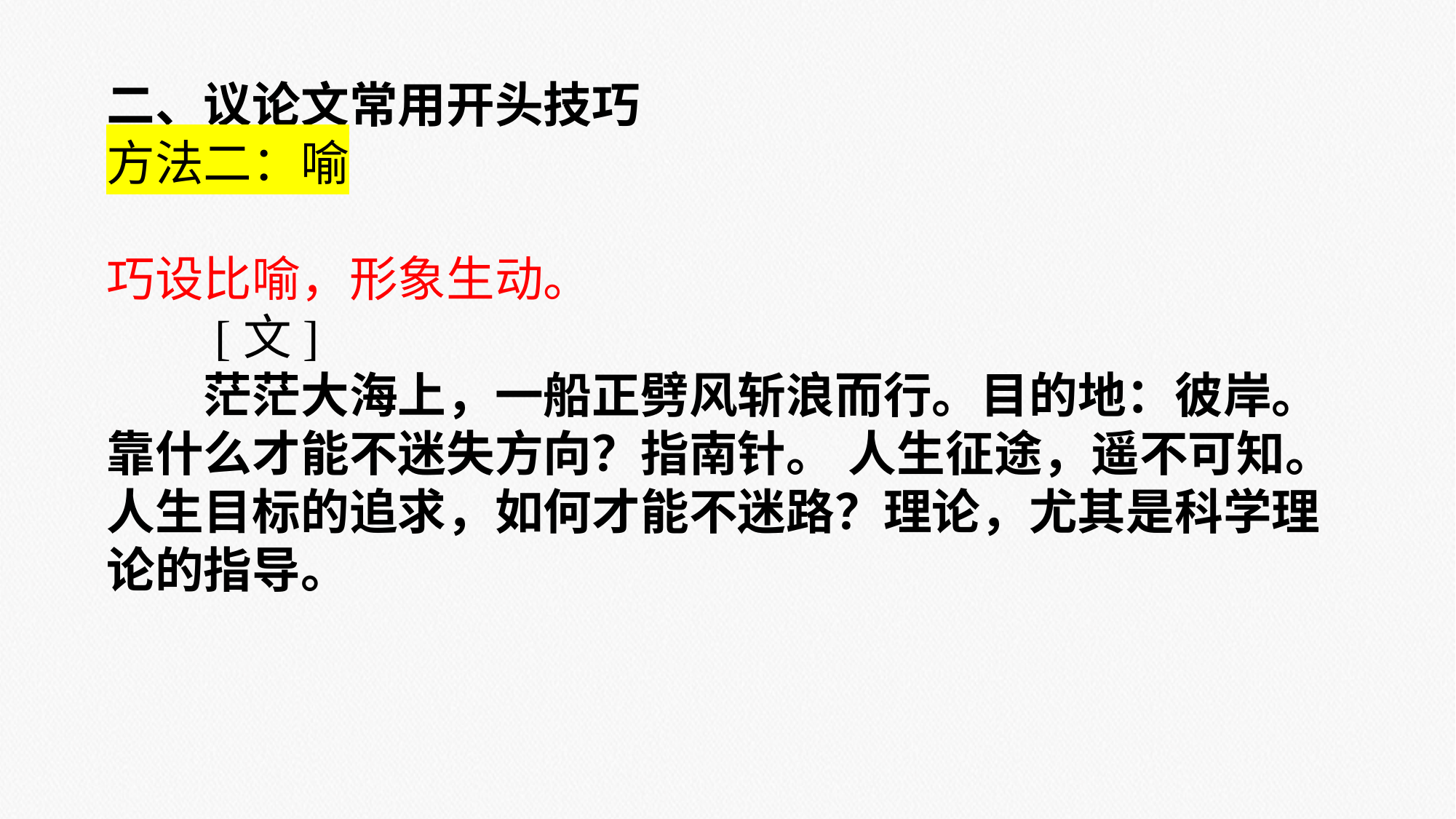

二、议论文常用开头技巧
方法二：喻

巧设比喻，形象生动。
　　[文]
　　茫茫大海上，一船正劈风斩浪而行。目的地：彼岸。靠什么才能不迷失方向？指南针。 人生征途，遥不可知。人生目标的追求，如何才能不迷路？理论，尤其是科学理论的指导。